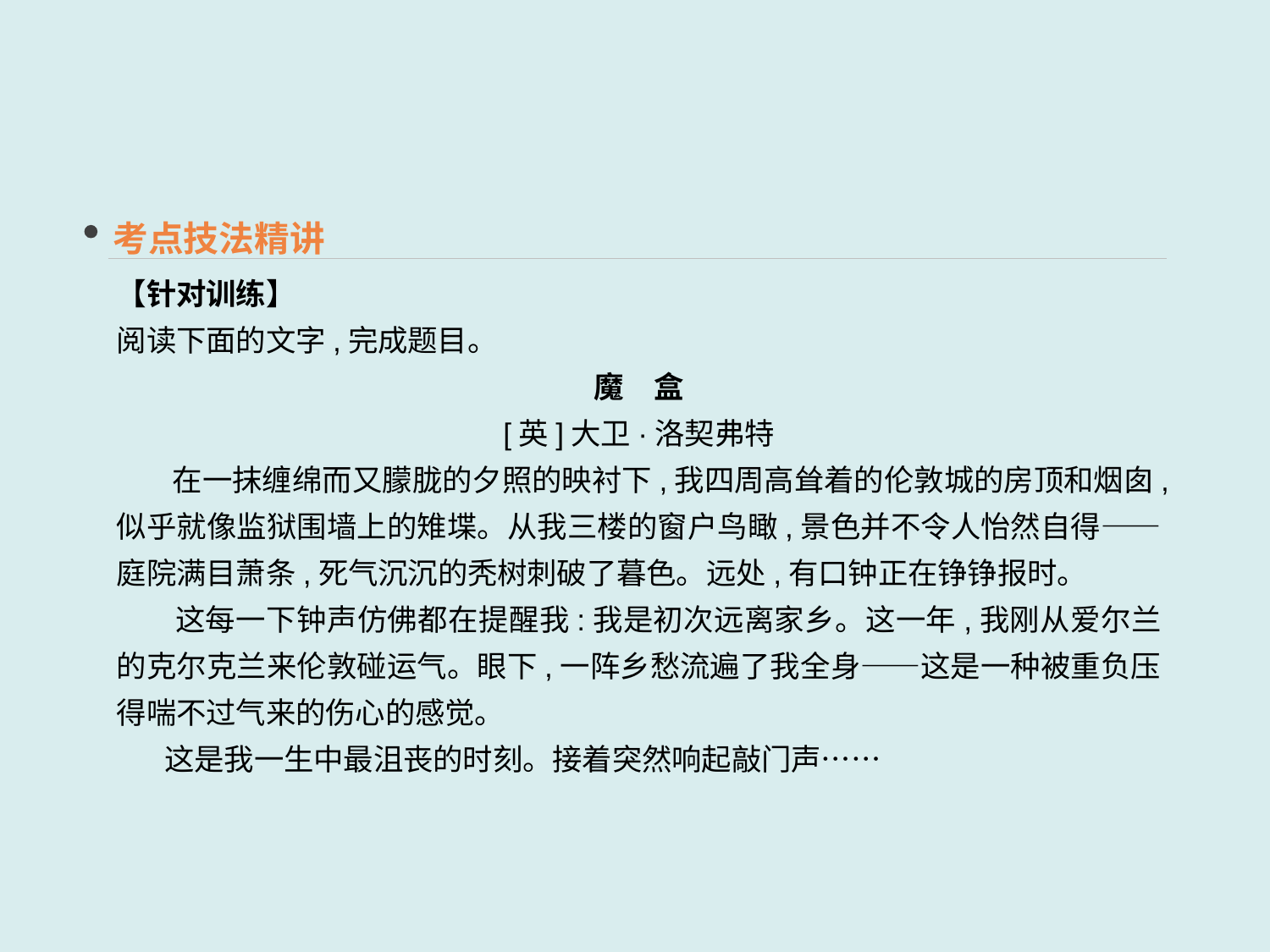

考点技法精讲

【针对训练】
阅读下面的文字,完成题目。
魔　盒
[英]大卫·洛契弗特
       在一抹缠绵而又朦胧的夕照的映衬下,我四周高耸着的伦敦城的房顶和烟囱,似乎就像监狱围墙上的雉堞。从我三楼的窗户鸟瞰,景色并不令人怡然自得——庭院满目萧条,死气沉沉的秃树刺破了暮色。远处,有口钟正在铮铮报时。
       这每一下钟声仿佛都在提醒我:我是初次远离家乡。这一年,我刚从爱尔兰的克尔克兰来伦敦碰运气。眼下,一阵乡愁流遍了我全身——这是一种被重负压得喘不过气来的伤心的感觉。
      这是我一生中最沮丧的时刻。接着突然响起敲门声……